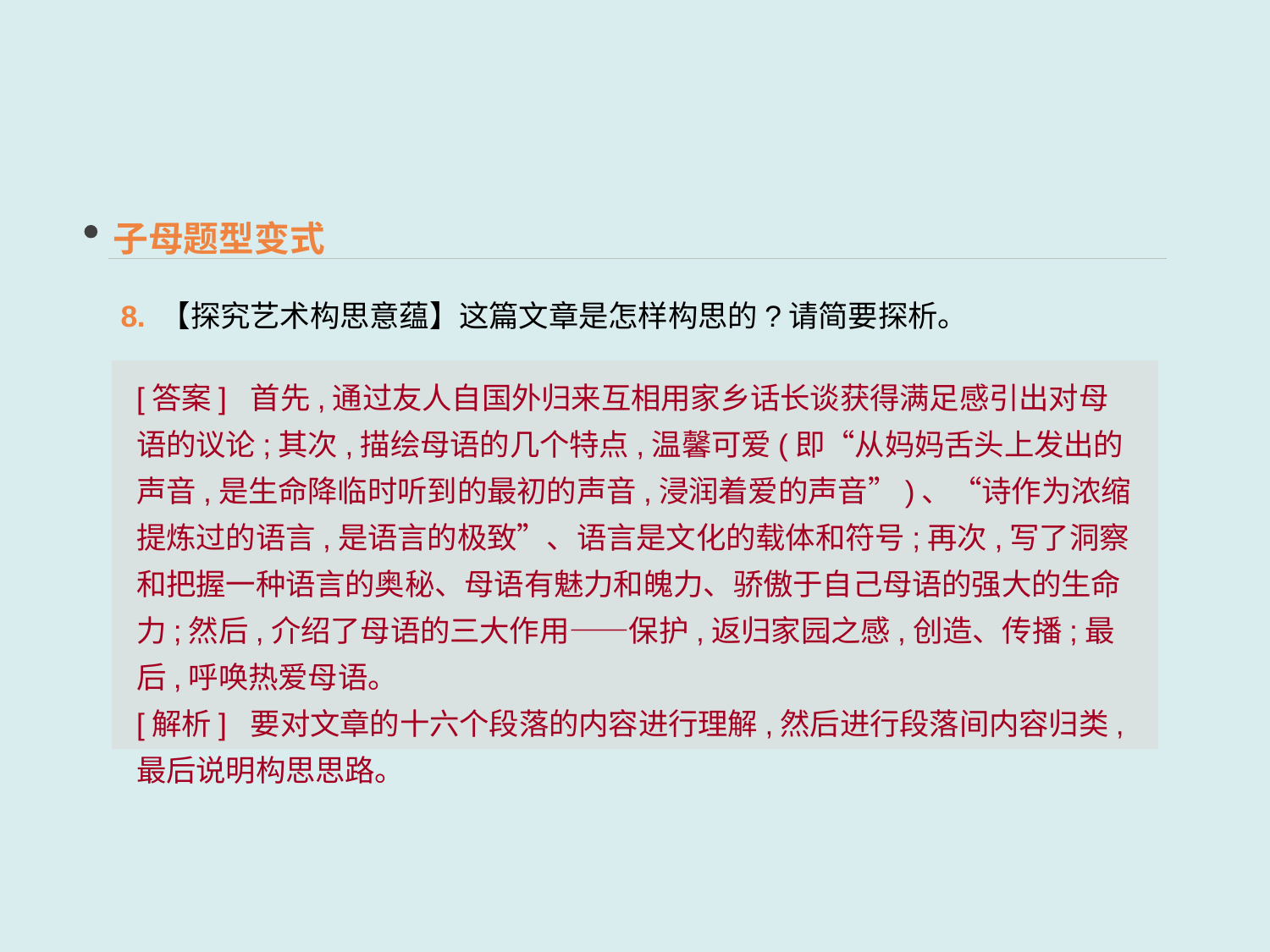

子母题型变式

8. 【探究艺术构思意蕴】这篇文章是怎样构思的?请简要探析。

[答案]  首先,通过友人自国外归来互相用家乡话长谈获得满足感引出对母语的议论;其次,描绘母语的几个特点,温馨可爱(即“从妈妈舌头上发出的声音,是生命降临时听到的最初的声音,浸润着爱的声音”)、“诗作为浓缩提炼过的语言,是语言的极致”、语言是文化的载体和符号;再次,写了洞察和把握一种语言的奥秘、母语有魅力和魄力、骄傲于自己母语的强大的生命力;然后,介绍了母语的三大作用——保护,返归家园之感,创造、传播;最后,呼唤热爱母语。
[解析]  要对文章的十六个段落的内容进行理解,然后进行段落间内容归类,最后说明构思思路。